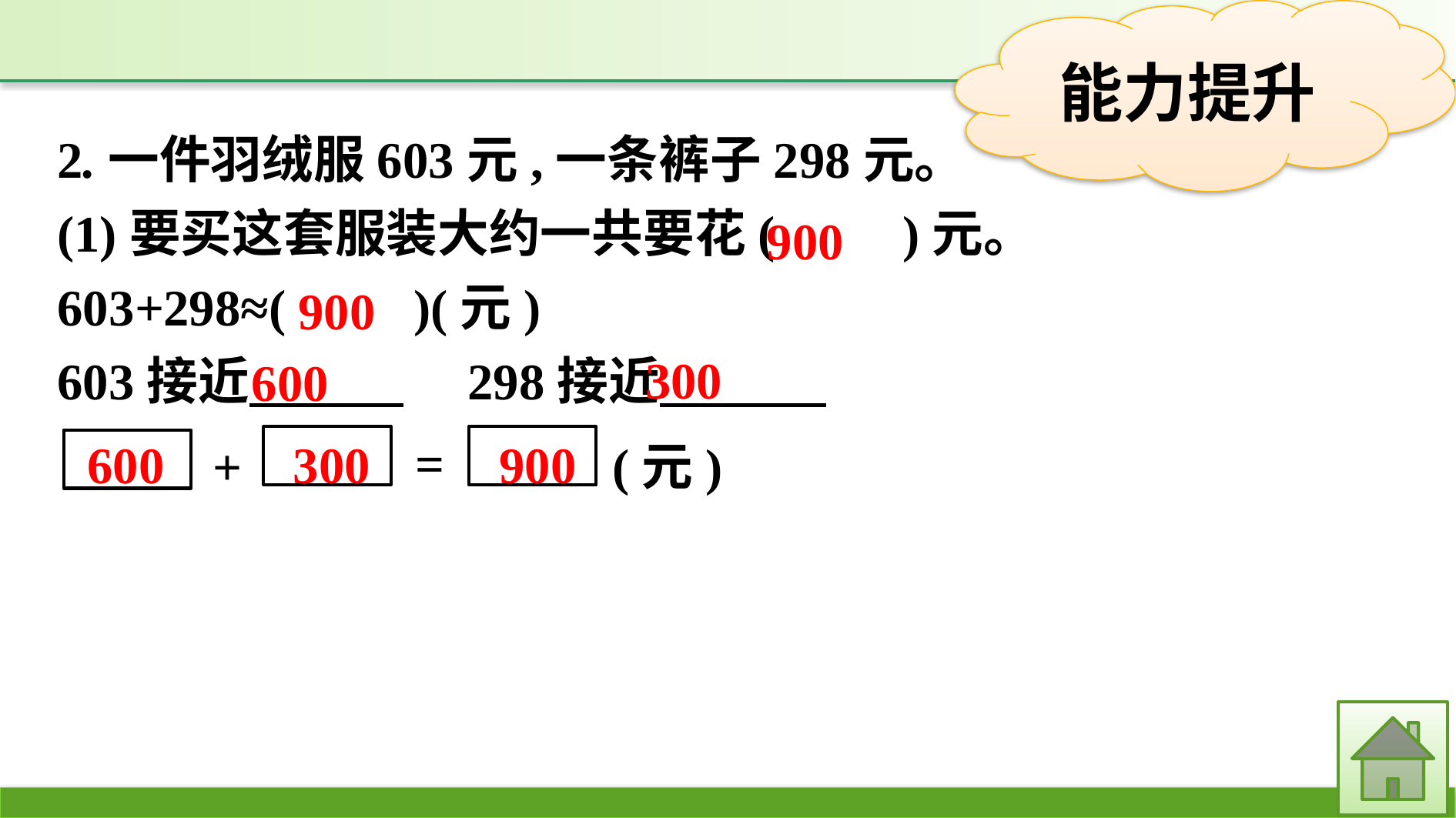

2.一件羽绒服603元,一条裤子298元。
(1)要买这套服装大约一共要花(　　)元。
603+298≈(　　)(元)
603接近　　　　298接近
900
900
300
600
=
+
(元)

600          300          900